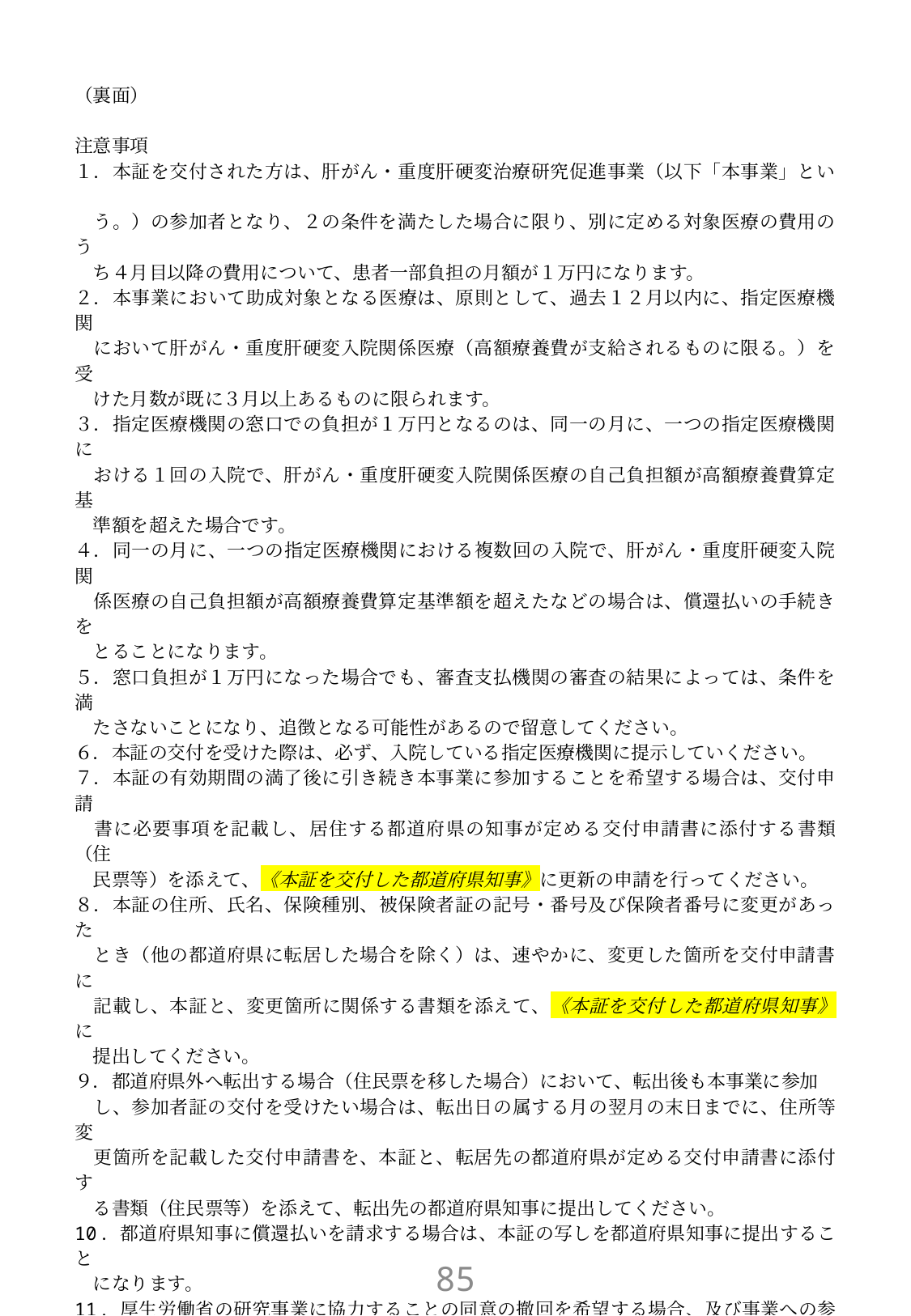

（裏面）

注意事項
１．本証を交付された方は、肝がん・重度肝硬変治療研究促進事業（以下「本事業」とい
　う。）の参加者となり、２の条件を満たした場合に限り、別に定める対象医療の費用のう
　ち４月目以降の費用について、患者一部負担の月額が１万円になります。
２．本事業において助成対象となる医療は、原則として、過去１２月以内に、指定医療機関
　において肝がん・重度肝硬変入院関係医療（高額療養費が支給されるものに限る。）を受
　けた月数が既に３月以上あるものに限られます。
３．指定医療機関の窓口での負担が１万円となるのは、同一の月に、一つの指定医療機関に
　おける１回の入院で、肝がん・重度肝硬変入院関係医療の自己負担額が高額療養費算定基
　準額を超えた場合です。
４．同一の月に、一つの指定医療機関における複数回の入院で、肝がん・重度肝硬変入院関
　係医療の自己負担額が高額療養費算定基準額を超えたなどの場合は、償還払いの手続きを
　とることになります。
５．窓口負担が１万円になった場合でも、審査支払機関の審査の結果によっては、条件を満
　たさないことになり、追徴となる可能性があるので留意してください。
６．本証の交付を受けた際は、必ず、入院している指定医療機関に提示していください。
７．本証の有効期間の満了後に引き続き本事業に参加することを希望する場合は、交付申請
　書に必要事項を記載し、居住する都道府県の知事が定める交付申請書に添付する書類（住
　民票等）を添えて、《本証を交付した都道府県知事》に更新の申請を行ってください。
８．本証の住所、氏名、保険種別、被保険者証の記号・番号及び保険者番号に変更があった
　とき（他の都道府県に転居した場合を除く）は、速やかに、変更した箇所を交付申請書に
　記載し、本証と、変更箇所に関係する書類を添えて、《本証を交付した都道府県知事》に
　提出してください。
９．都道府県外へ転出する場合（住民票を移した場合）において、転出後も本事業に参加
　し、参加者証の交付を受けたい場合は、転出日の属する月の翌月の末日までに、住所等変
　更箇所を記載した交付申請書を、本証と、転居先の都道府県が定める交付申請書に添付す
　る書類（住民票等）を添えて、転出先の都道府県知事に提出してください。
10．都道府県知事に償還払いを請求する場合は、本証の写しを都道府県知事に提出すること
　になります。
11．厚生労働省の研究事業に協力することの同意の撤回を希望する場合、及び事業への参加
　を終了したい場合は、下の連絡先（本証を交付した都道府県の担当係）宛てに、「肝が
　ん・重度肝硬変治療研究促進事業参加終了申請書」に必要事項を記載し、本証を添えて提
　出してください。なお、「肝がん・重度肝硬変治療研究促進事業参加終了申請書」を都道
　府県が受理した日に属する月の末日までは、同意が撤回されないことに留意してくださ
　い。
12．本証を破損したり、汚したり又は紛失した場合は、《本証を交付した都道府県知事》に
　その旨を届け出てください。
13．本証を不正な目的で用いないでください。また、本証の利用は誠実に行ってください。
14．その他の問い合わせは下記に連絡してください。
　　　連絡先　　○○都道府県○○部○○課○○係　（TEL：０００－０００－００００）

85